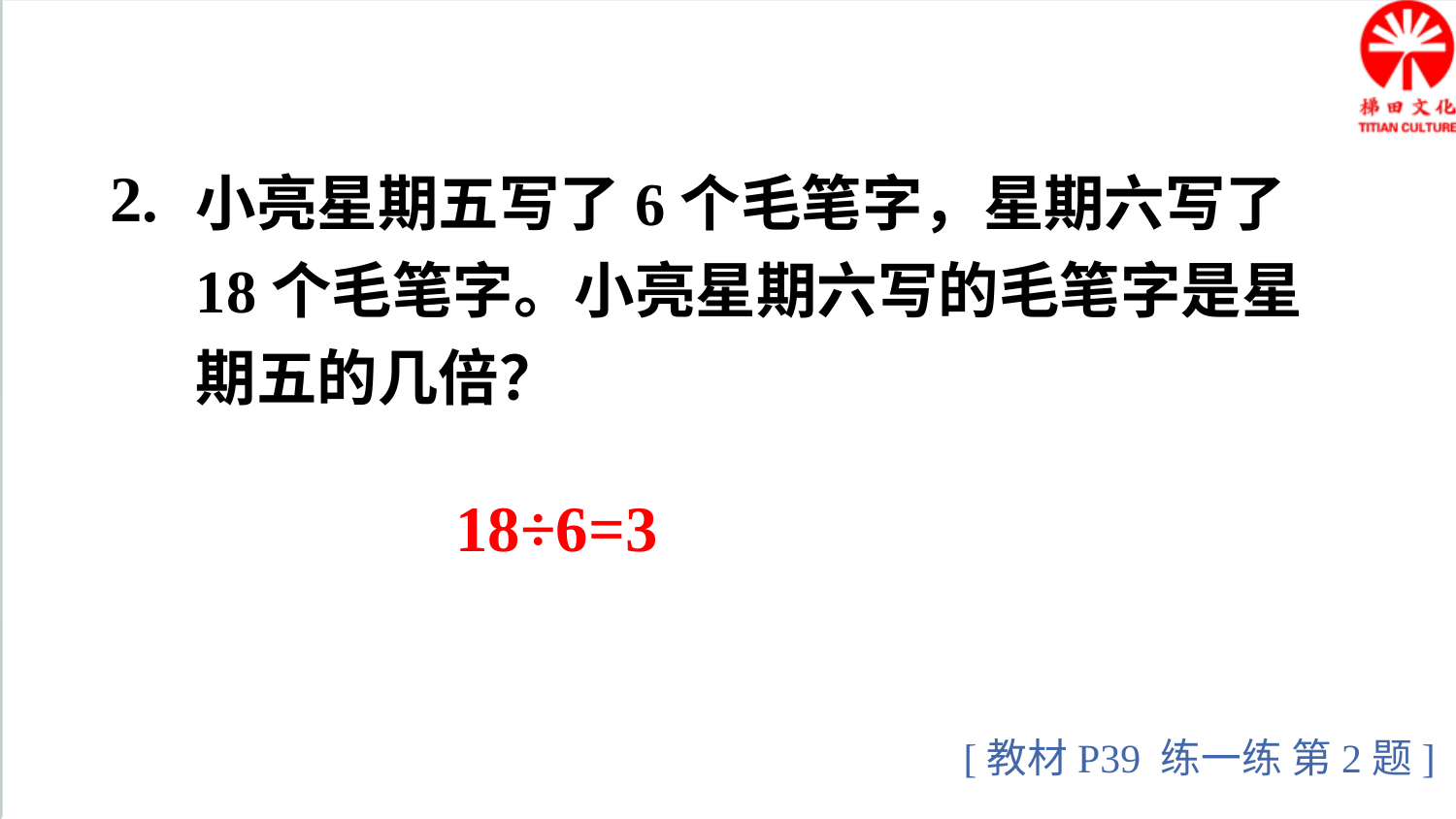

2.
小亮星期五写了6个毛笔字，星期六写了18个毛笔字。小亮星期六写的毛笔字是星期五的几倍？
18÷6=3
[教材P39 练一练 第2题]